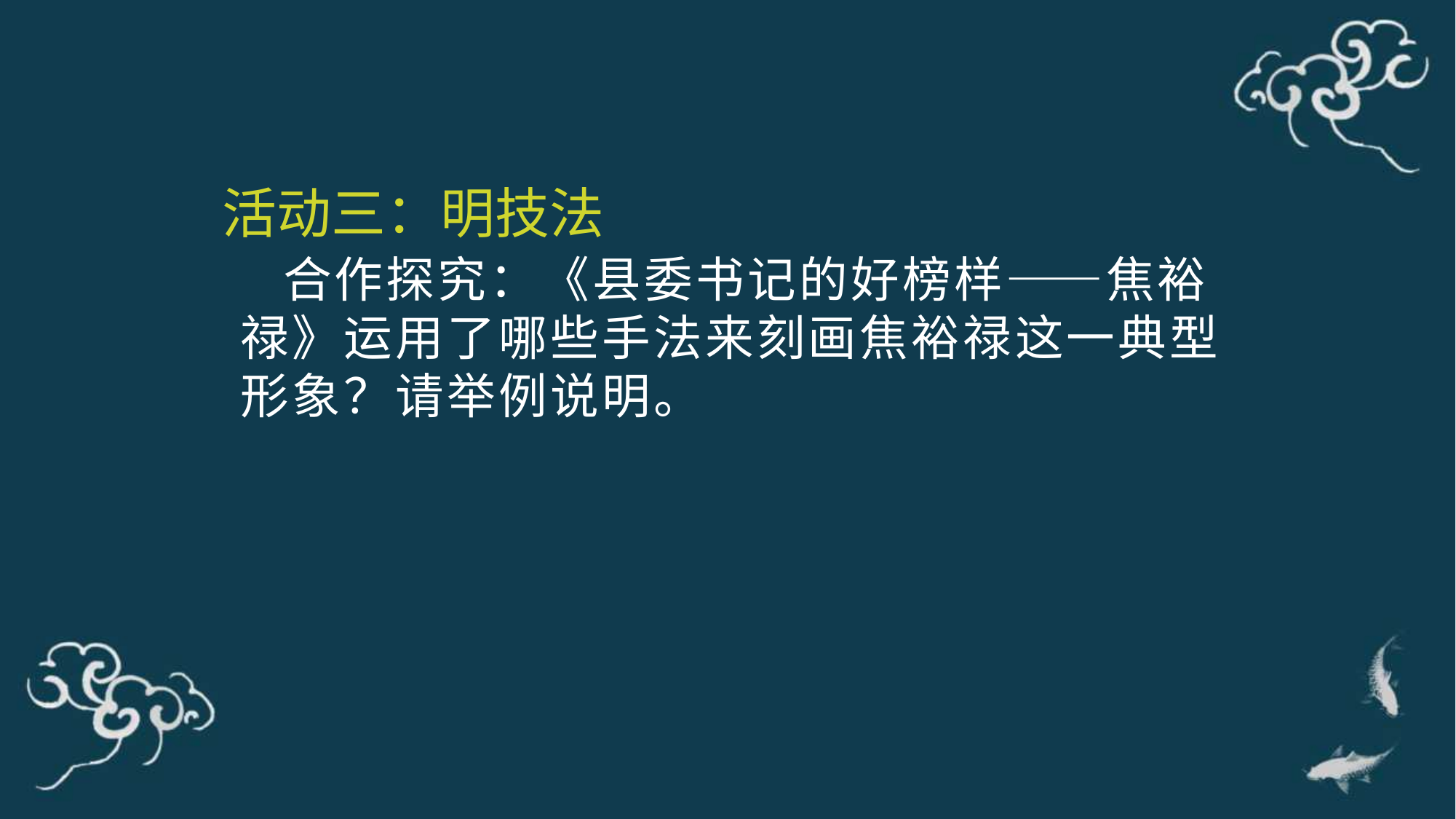

活动三：明技法
   合作探究：《县委书记的好榜样——焦裕禄》运用了哪些手法来刻画焦裕禄这一典型形象？请举例说明。